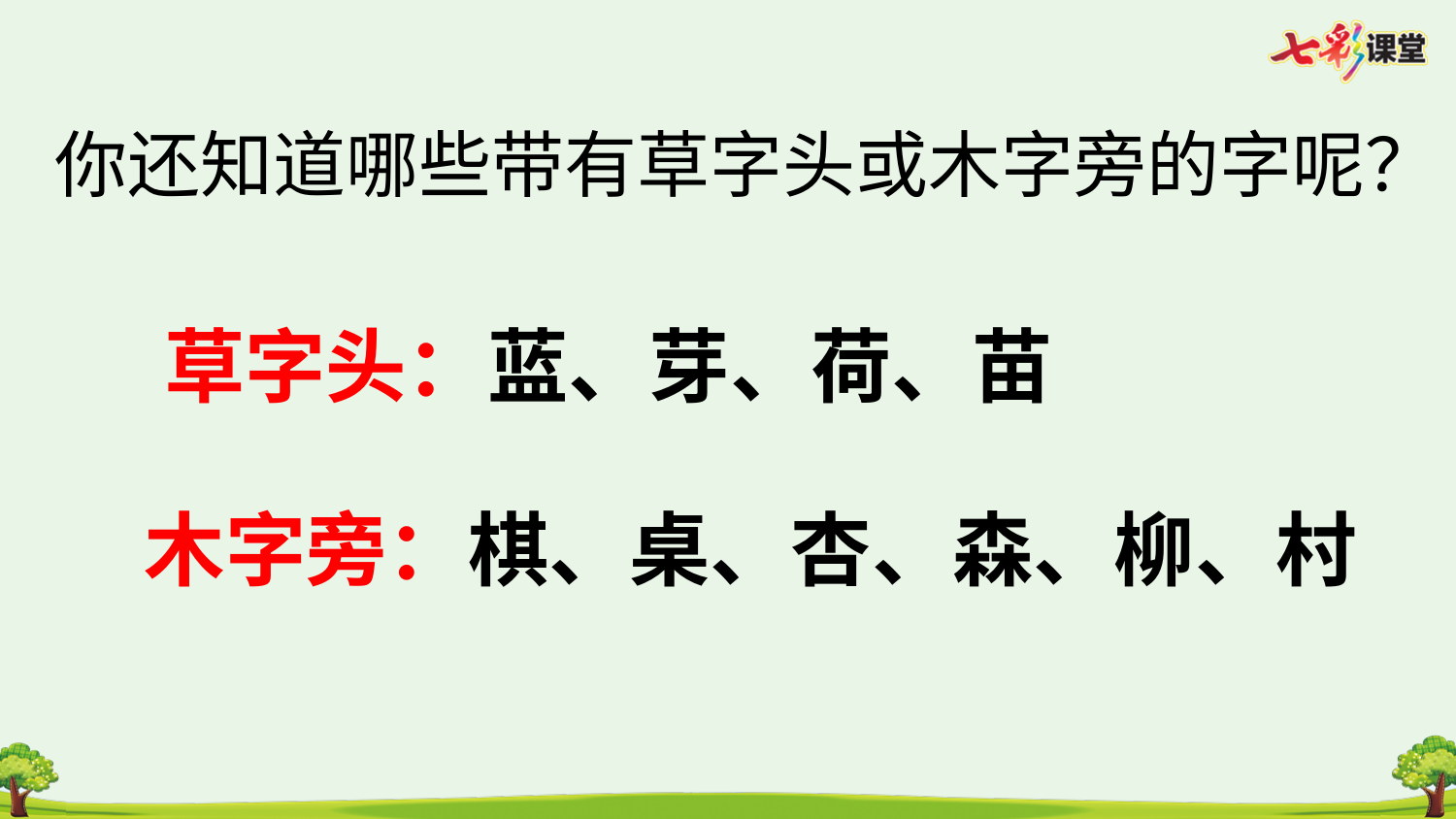

你还知道哪些带有草字头或木字旁的字呢？
草字头：蓝、芽、荷、苗
木字旁：棋、桌、杏、森、柳、村